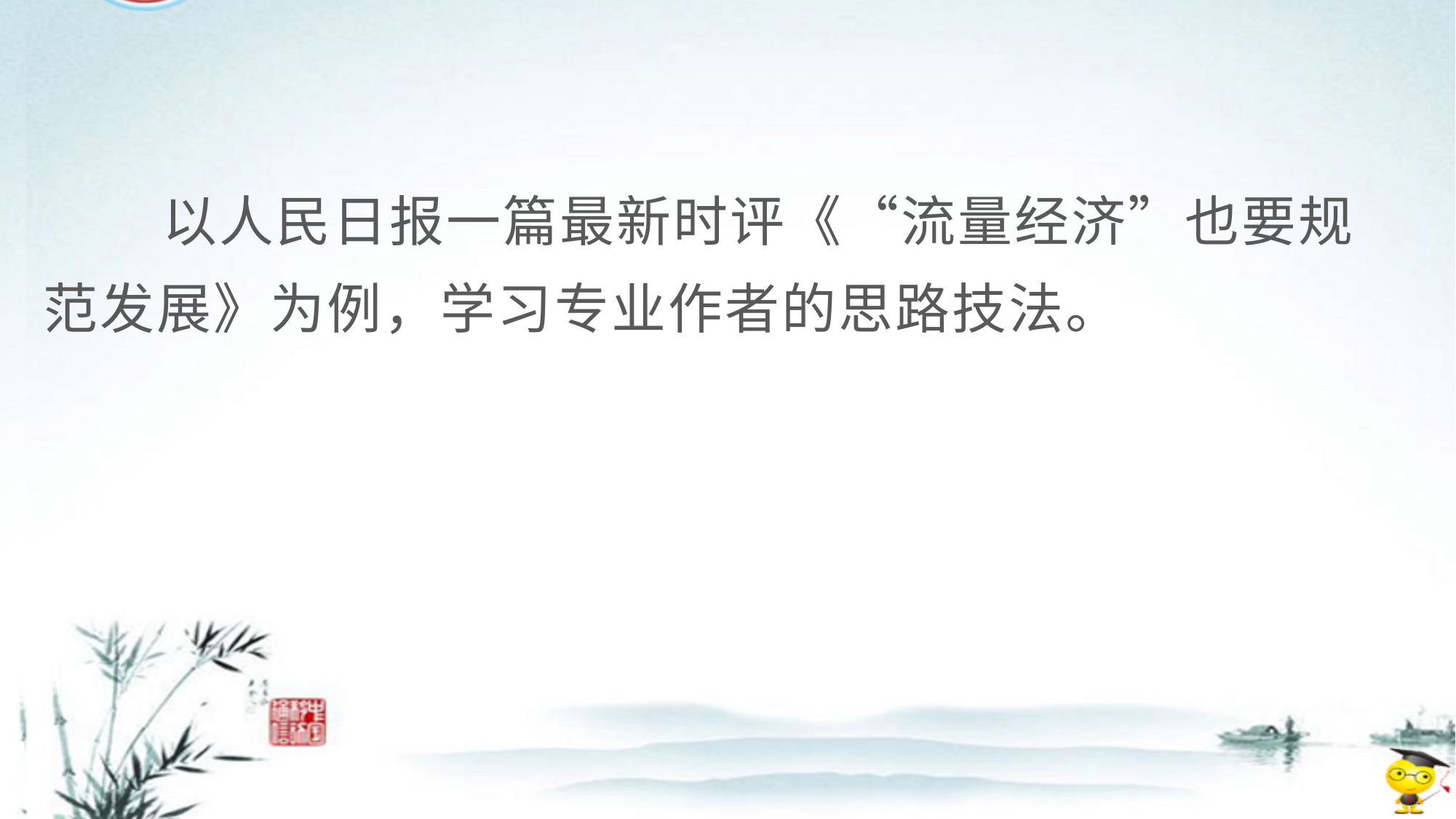

以人民日报一篇最新时评《“流量经济”也要规范发展》为例，学习专业作者的思路技法。
#